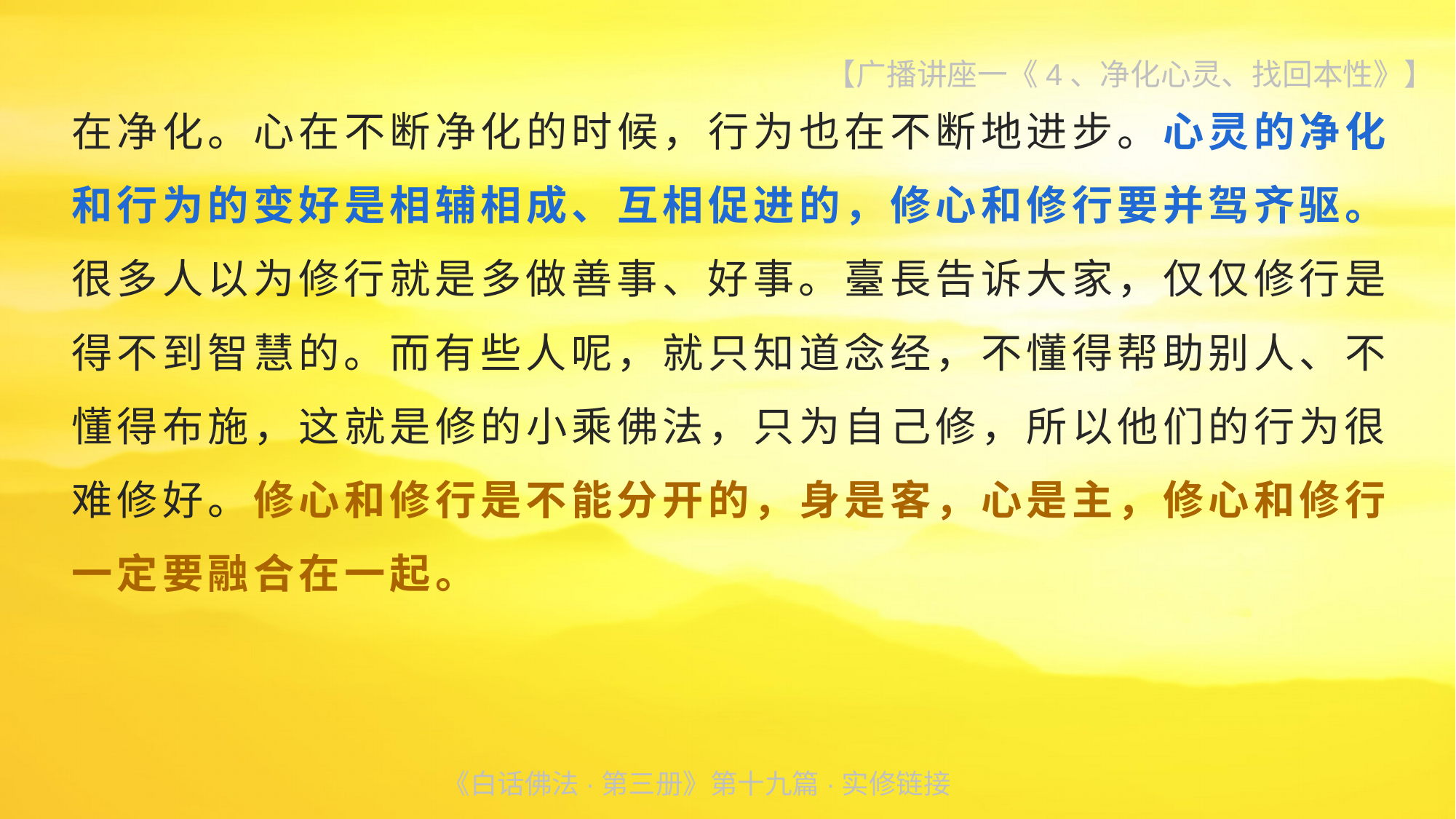

【广播讲座一《4、净化心灵、找回本性》】
在净化。心在不断净化的时候，行为也在不断地进步。心灵的净化和行为的变好是相辅相成、互相促进的，修心和修行要并驾齐驱。很多人以为修行就是多做善事、好事。臺長告诉大家，仅仅修行是得不到智慧的。而有些人呢，就只知道念经，不懂得帮助别人、不懂得布施，这就是修的小乘佛法，只为自己修，所以他们的行为很难修好。修心和修行是不能分开的，身是客，心是主，修心和修行一定要融合在一起。
《白话佛法·第三册》第十九篇·实修链接